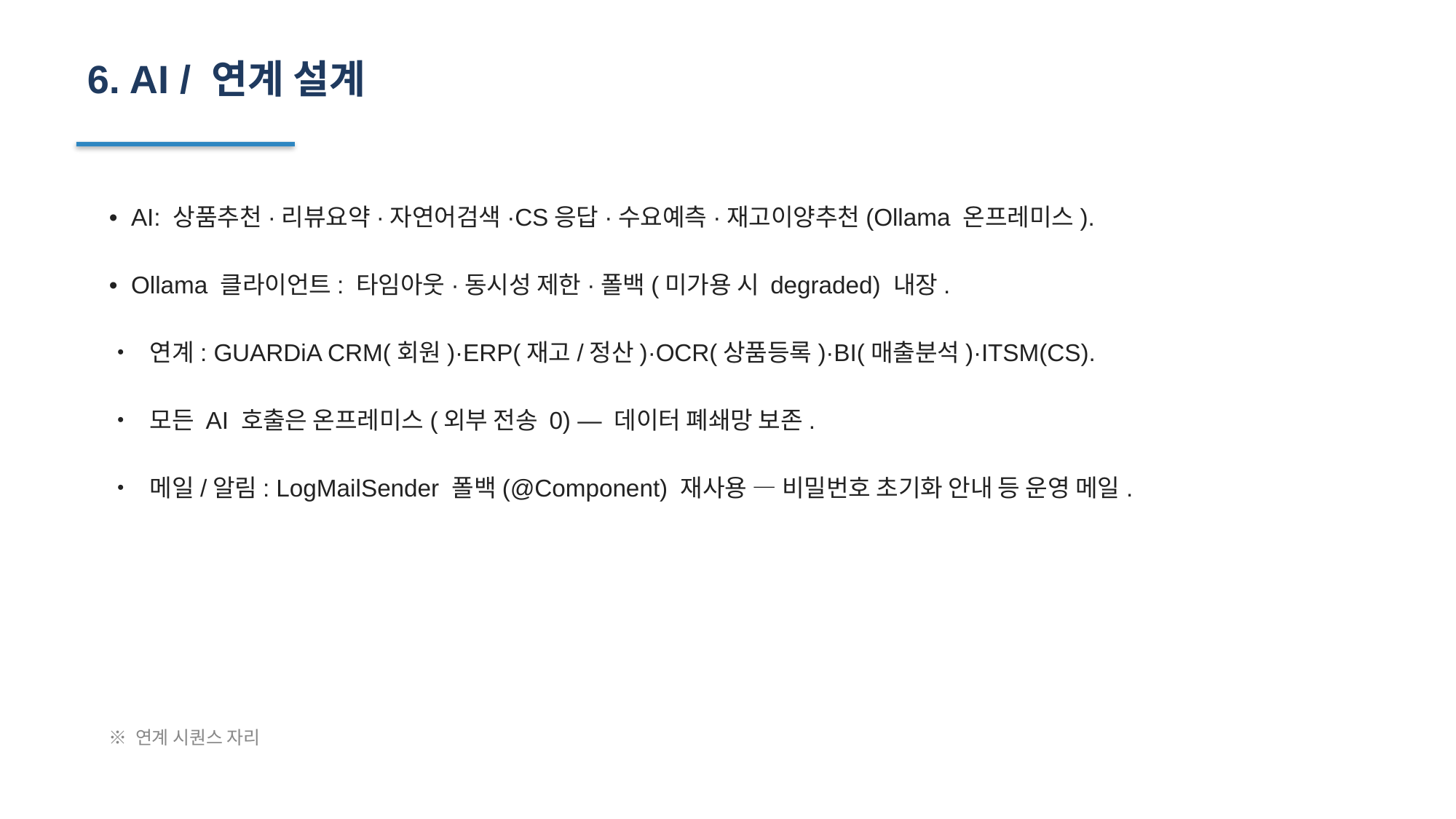

6. AI / 연계 설계

•  AI: 상품추천·리뷰요약·자연어검색·CS응답·수요예측·재고이양추천(Ollama 온프레미스).
•  Ollama 클라이언트: 타임아웃·동시성 제한·폴백(미가용 시 degraded) 내장.
•  연계: GUARDiA CRM(회원)·ERP(재고/정산)·OCR(상품등록)·BI(매출분석)·ITSM(CS).
•  모든 AI 호출은 온프레미스(외부 전송 0) — 데이터 폐쇄망 보존.
•  메일/알림: LogMailSender 폴백(@Component) 재사용 — 비밀번호 초기화 안내 등 운영 메일.
※ 연계 시퀀스 자리